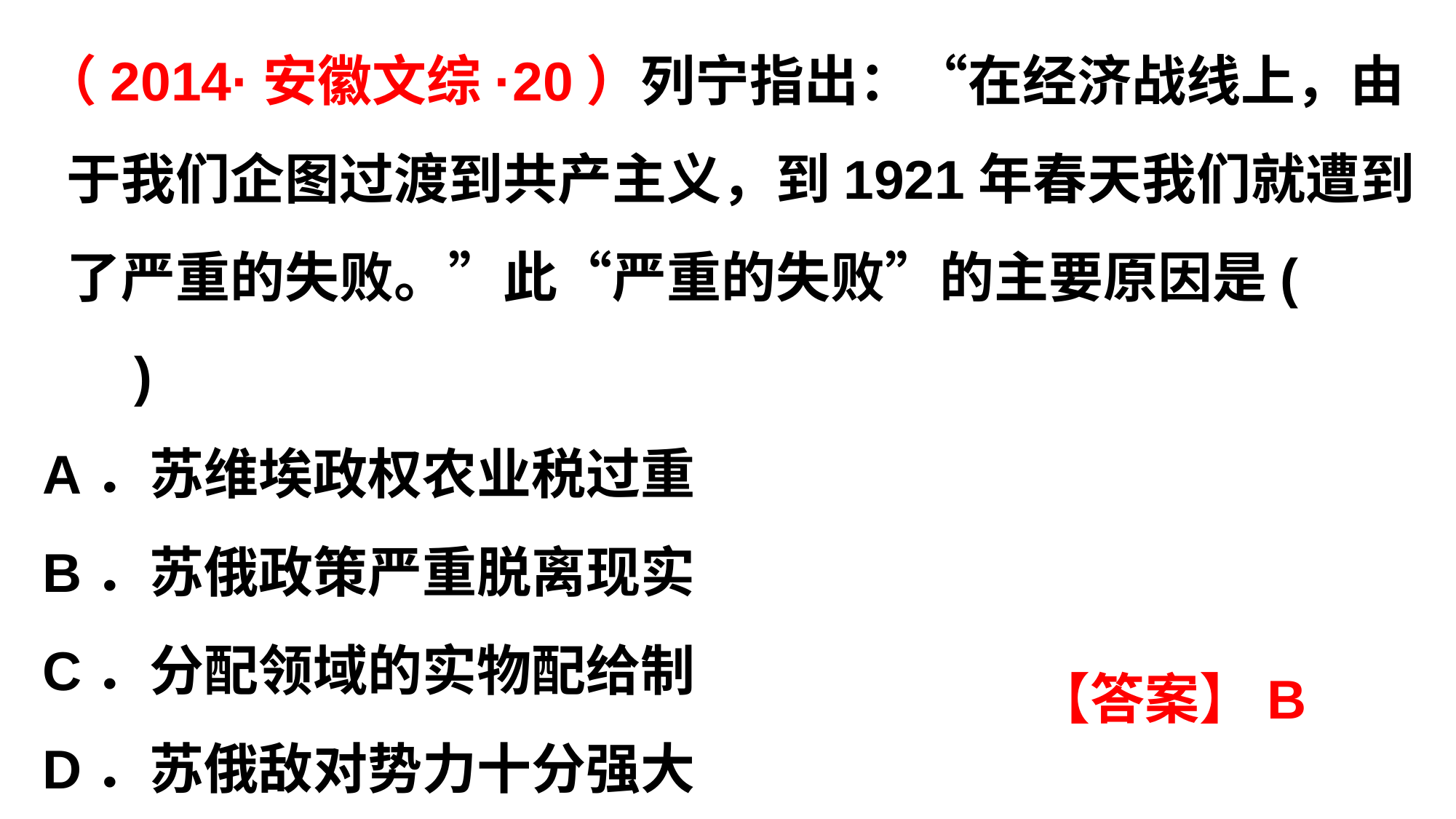

（2014·安徽文综·20）列宁指出：“在经济战线上，由于我们企图过渡到共产主义，到1921年春天我们就遭到了严重的失败。”此“严重的失败”的主要原因是(　　)
A．苏维埃政权农业税过重
B．苏俄政策严重脱离现实
C．分配领域的实物配给制
D．苏俄敌对势力十分强大
【答案】B